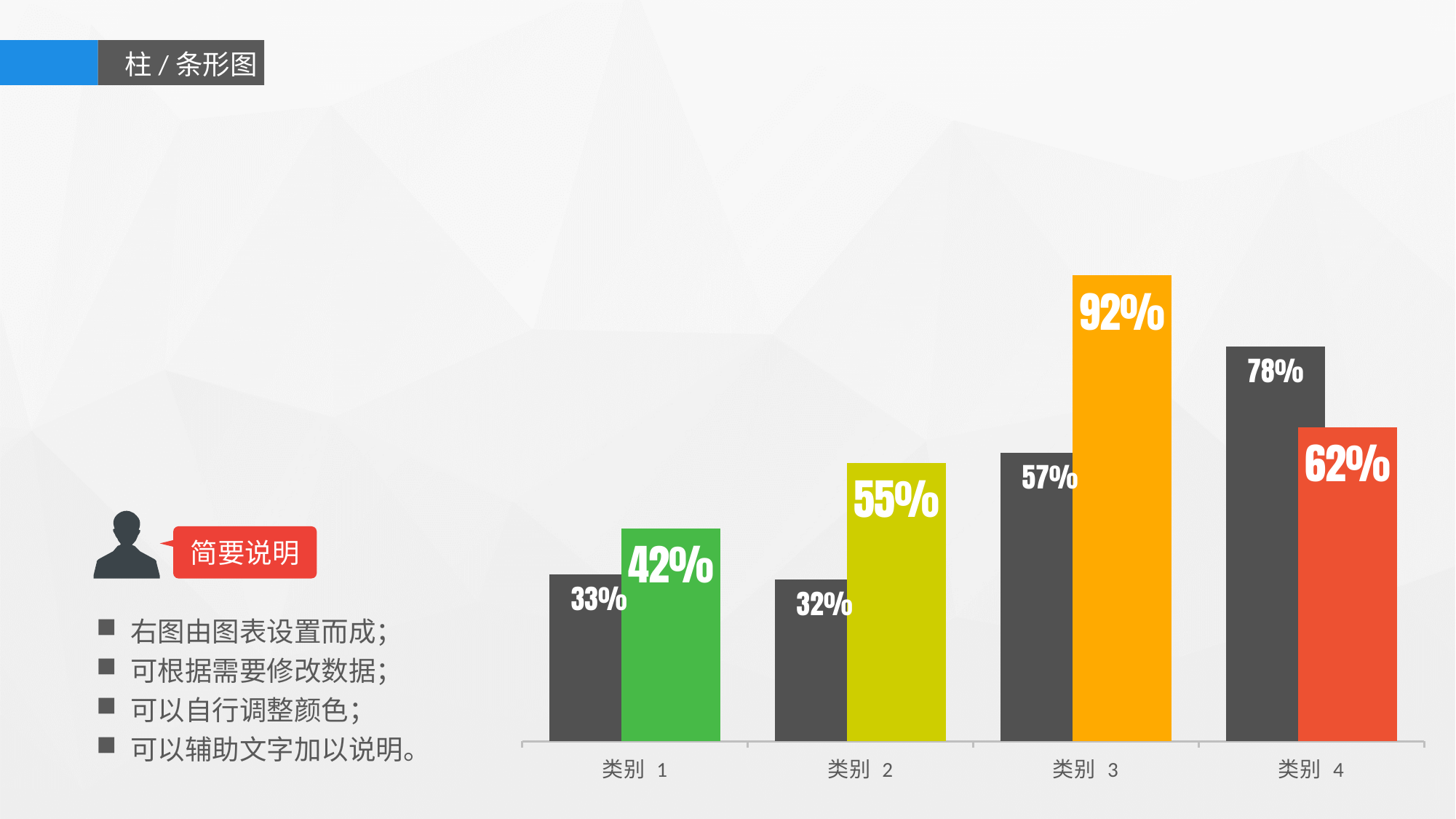

柱/条形图

### Chart

| Category | 系列 1 | 系列 2 |
|---|---|---|
| 类别 1 | 0.33 | 0.42 |
| 类别 2 | 0.32 | 0.55 |
| 类别 3 | 0.57 | 0.92 |
| 类别 4 | 0.78 | 0.62 |
简要说明

右图由图表设置而成；
可根据需要修改数据；
可以自行调整颜色；
可以辅助文字加以说明。